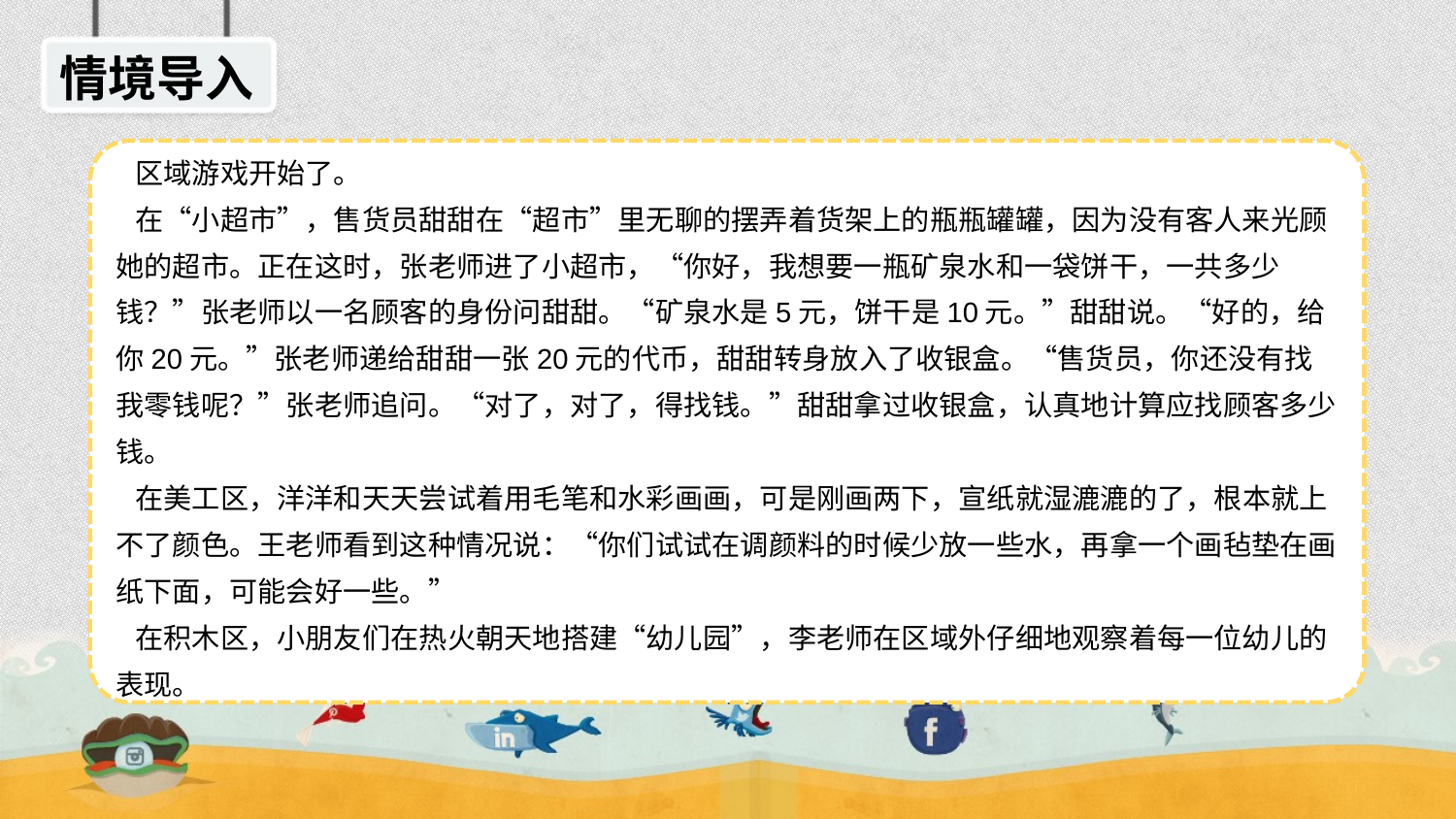

情境导入
  区域游戏开始了。
  在“小超市”，售货员甜甜在“超市”里无聊的摆弄着货架上的瓶瓶罐罐，因为没有客人来光顾她的超市。正在这时，张老师进了小超市，“你好，我想要一瓶矿泉水和一袋饼干，一共多少钱？”张老师以一名顾客的身份问甜甜。“矿泉水是5元，饼干是10元。”甜甜说。“好的，给你20元。”张老师递给甜甜一张20元的代币，甜甜转身放入了收银盒。“售货员，你还没有找我零钱呢？”张老师追问。“对了，对了，得找钱。”甜甜拿过收银盒，认真地计算应找顾客多少钱。
  在美工区，洋洋和天天尝试着用毛笔和水彩画画，可是刚画两下，宣纸就湿漉漉的了，根本就上不了颜色。王老师看到这种情况说：“你们试试在调颜料的时候少放一些水，再拿一个画毡垫在画纸下面，可能会好一些。”
  在积木区，小朋友们在热火朝天地搭建“幼儿园”，李老师在区域外仔细地观察着每一位幼儿的表现。